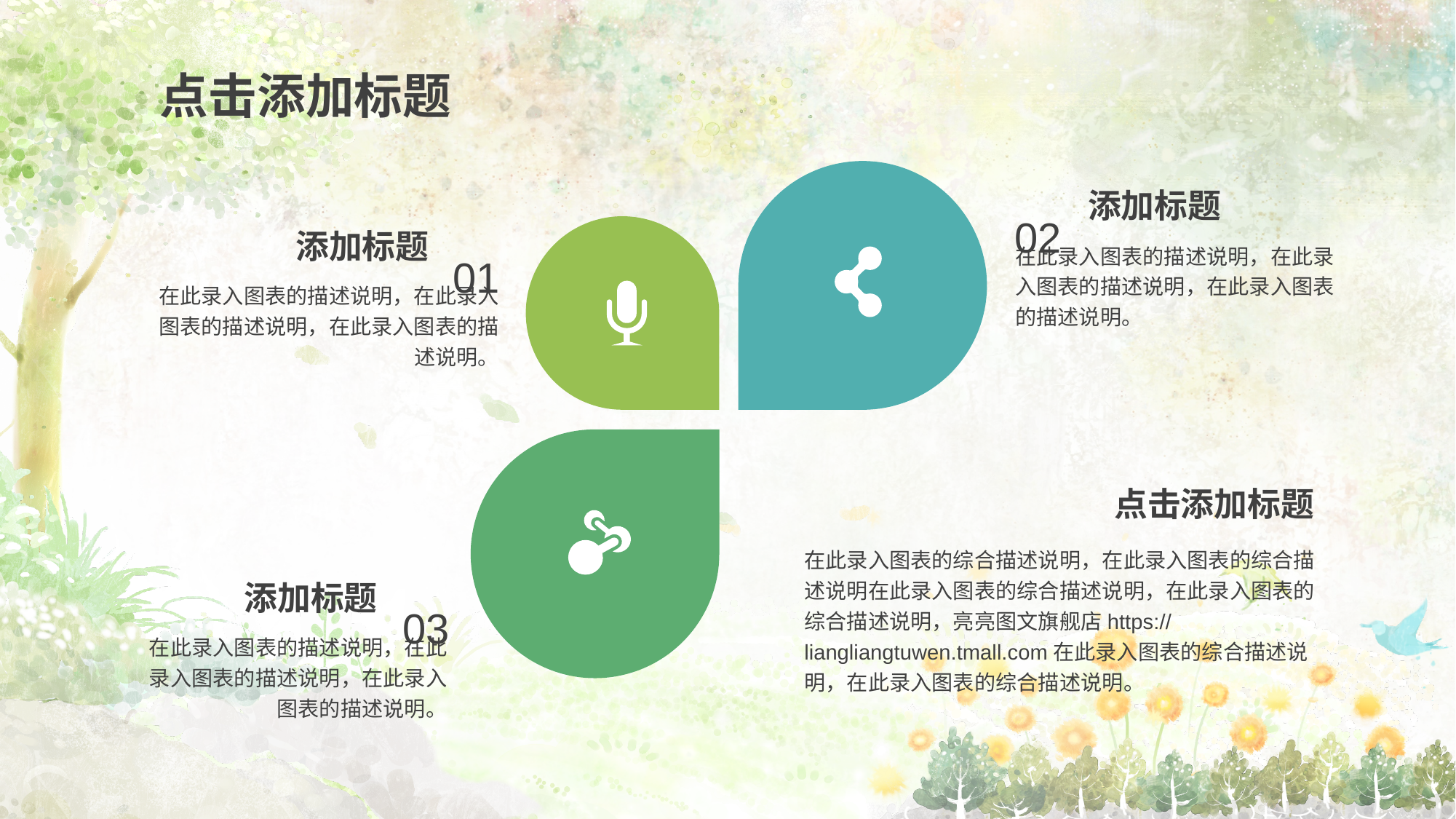

点击添加标题

02
添加标题
01

添加标题
在此录入图表的描述说明，在此录入图表的描述说明，在此录入图表的描述说明。
在此录入图表的描述说明，在此录入图表的描述说明，在此录入图表的描述说明。

点击添加标题
在此录入图表的综合描述说明，在此录入图表的综合描述说明在此录入图表的综合描述说明，在此录入图表的综合描述说明，亮亮图文旗舰店https://liangliangtuwen.tmall.com在此录入图表的综合描述说明，在此录入图表的综合描述说明。
03
添加标题
在此录入图表的描述说明，在此录入图表的描述说明，在此录入图表的描述说明。